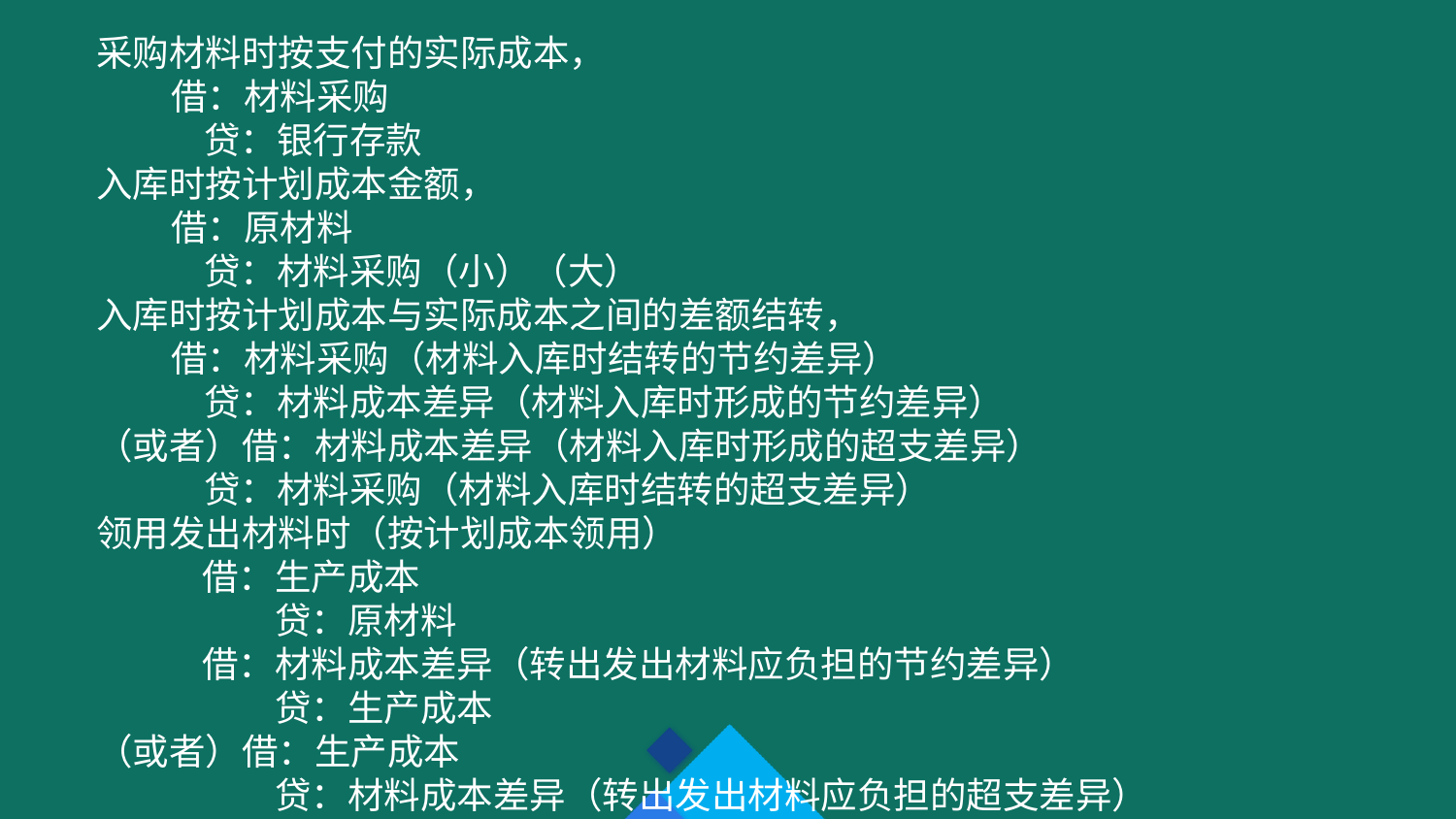

采购材料时按支付的实际成本，
        借：材料采购
            贷：银行存款
入库时按计划成本金额，
        借：原材料
            贷：材料采购（小）（大）
入库时按计划成本与实际成本之间的差额结转，
        借：材料采购（材料入库时结转的节约差异）
            贷：材料成本差异（材料入库时形成的节约差异）
（或者）借：材料成本差异（材料入库时形成的超支差异）
            贷：材料采购（材料入库时结转的超支差异）
领用发出材料时（按计划成本领用）
　　    借：生产成本
　　　　    贷：原材料
　　    借：材料成本差异（转出发出材料应负担的节约差异）
　　　　    贷：生产成本
（或者）借：生产成本
　　　　    贷：材料成本差异（转出发出材料应负担的超支差异）